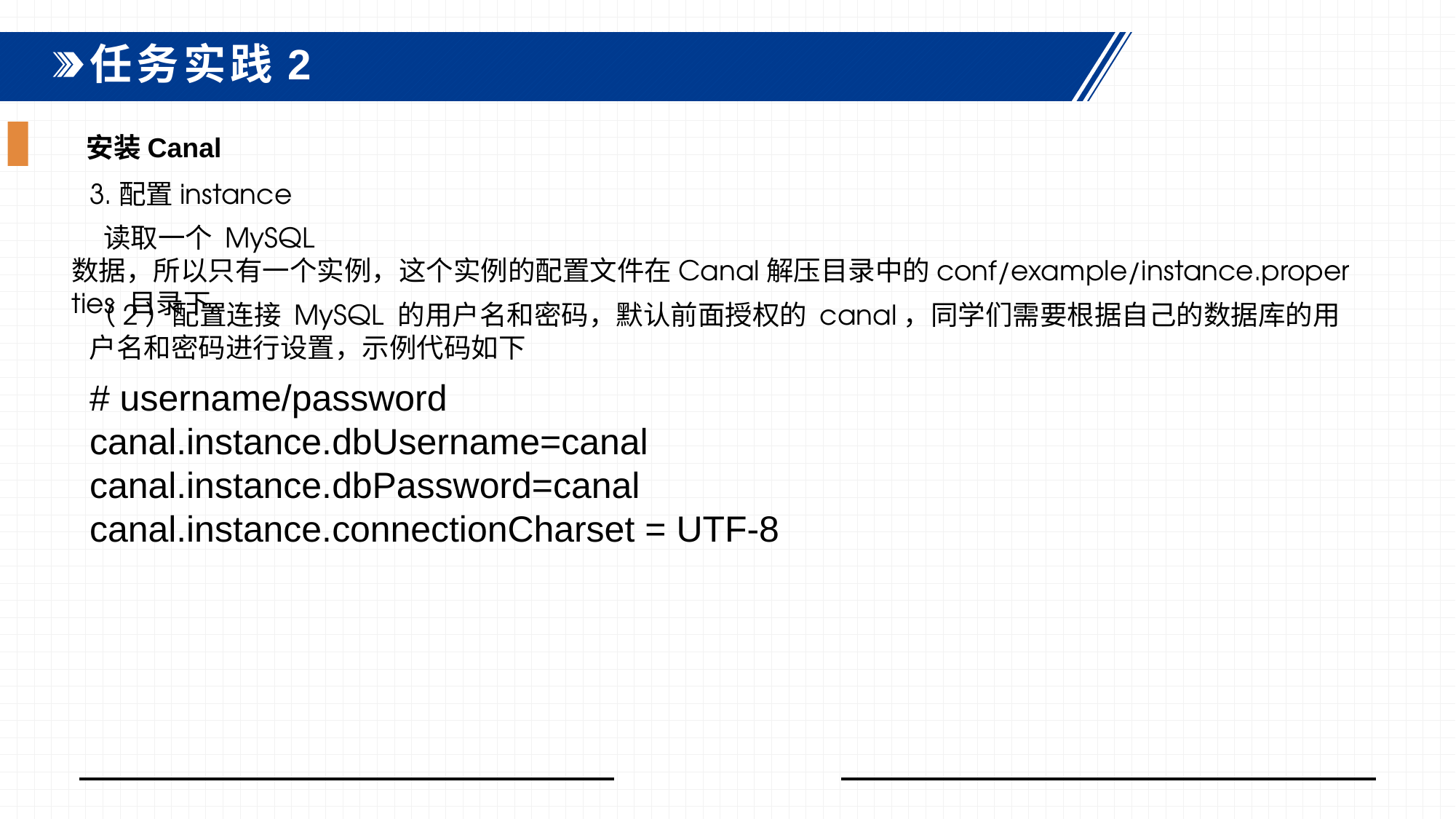

任务实践2
安装Canal
3.配置instance
读取一个 MySQL 数据，所以只有一个实例，这个实例的配置文件在Canal解压目录中的conf/example/instance.properties 目录下。
（2）配置连接 MySQL 的用户名和密码，默认前面授权的 canal，同学们需要根据自己的数据库的用户名和密码进行设置，示例代码如下
# username/password canal.instance.dbUsername=canalcanal.instance.dbPassword=canalcanal.instance.connectionCharset = UTF-8